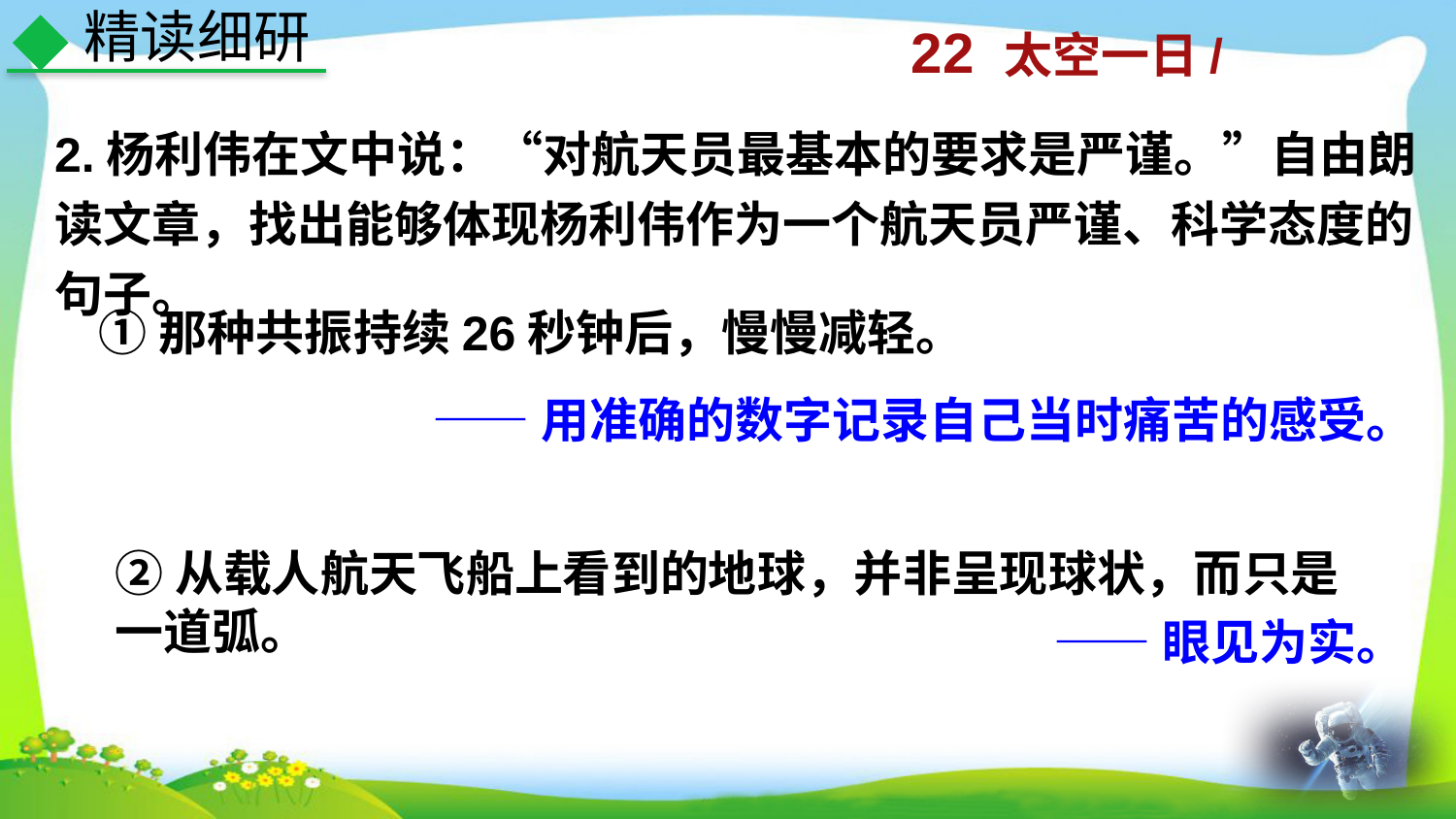

精读细研

2.杨利伟在文中说：“对航天员最基本的要求是严谨。”自由朗读文章，找出能够体现杨利伟作为一个航天员严谨、科学态度的句子。
①那种共振持续26秒钟后，慢慢减轻。
——用准确的数字记录自己当时痛苦的感受。
②从载人航天飞船上看到的地球，并非呈现球状，而只是一道弧。
——眼见为实。